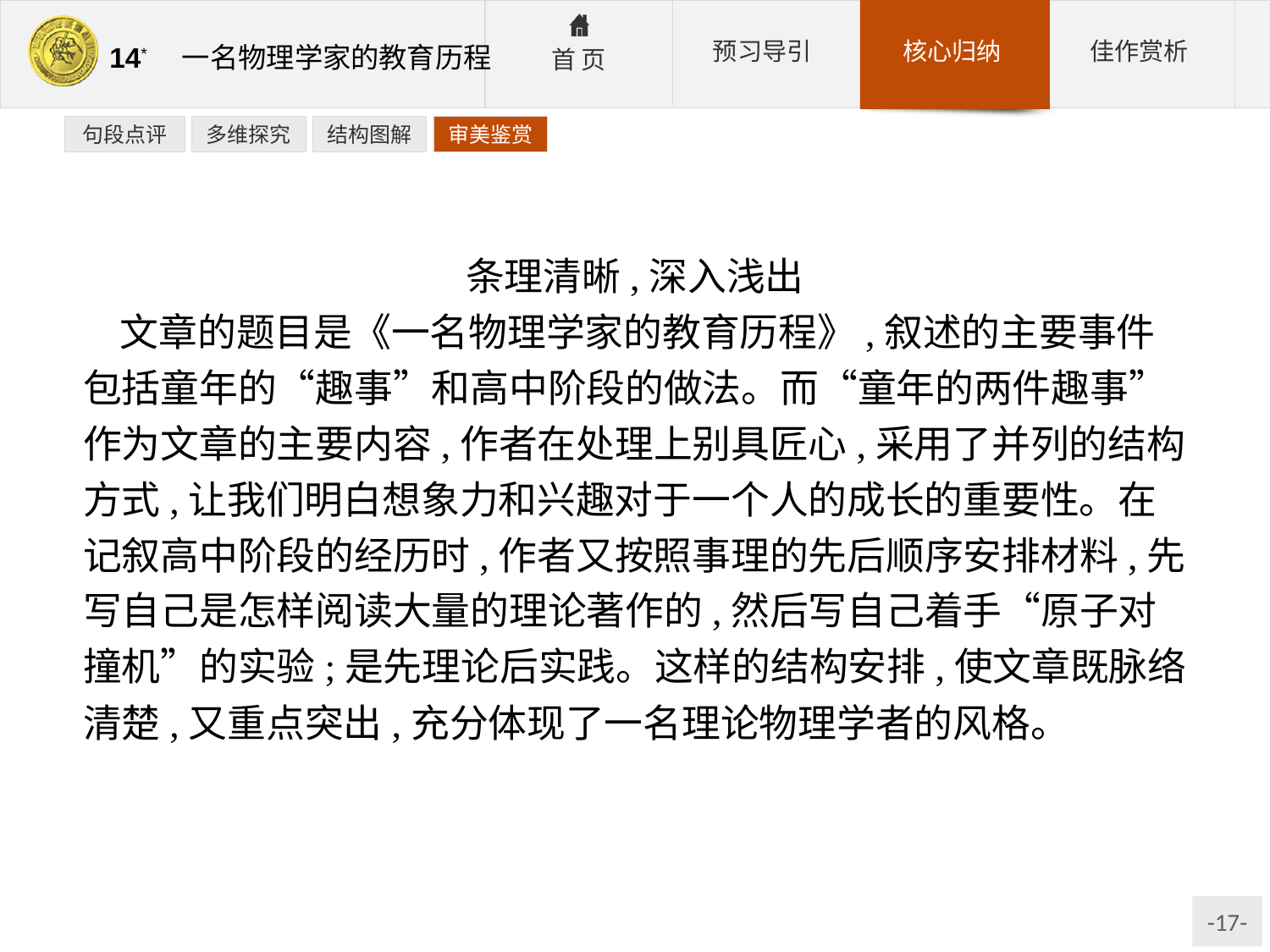

句段点评
多维探究
结构图解
审美鉴赏
条理清晰,深入浅出
文章的题目是《一名物理学家的教育历程》,叙述的主要事件包括童年的“趣事”和高中阶段的做法。而“童年的两件趣事”作为文章的主要内容,作者在处理上别具匠心,采用了并列的结构方式,让我们明白想象力和兴趣对于一个人的成长的重要性。在记叙高中阶段的经历时,作者又按照事理的先后顺序安排材料,先写自己是怎样阅读大量的理论著作的,然后写自己着手“原子对撞机”的实验;是先理论后实践。这样的结构安排,使文章既脉络清楚,又重点突出,充分体现了一名理论物理学者的风格。